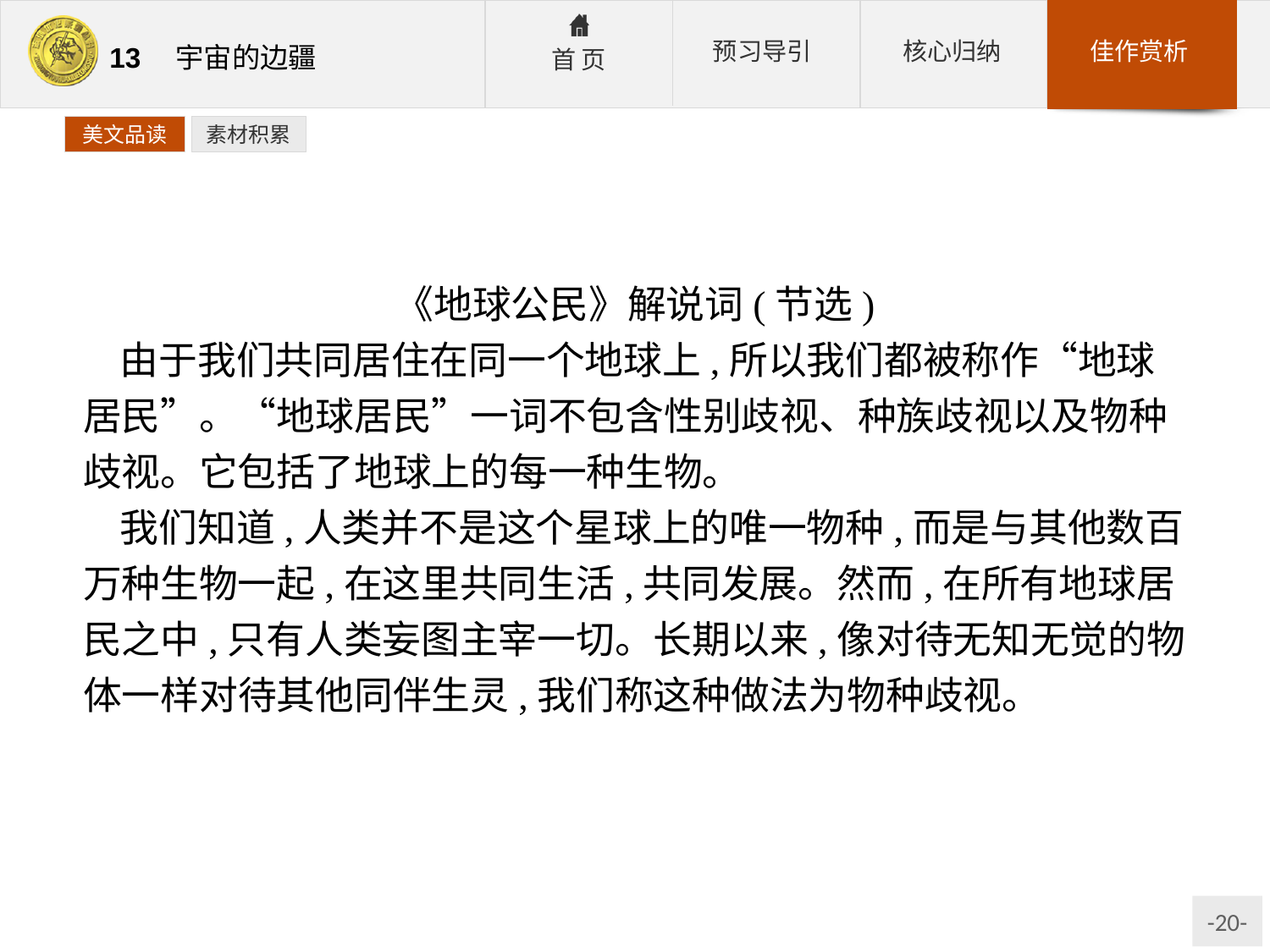

美文品读
素材积累
《地球公民》解说词(节选)
由于我们共同居住在同一个地球上,所以我们都被称作“地球居民”。“地球居民”一词不包含性别歧视、种族歧视以及物种歧视。它包括了地球上的每一种生物。
我们知道,人类并不是这个星球上的唯一物种,而是与其他数百万种生物一起,在这里共同生活,共同发展。然而,在所有地球居民之中,只有人类妄图主宰一切。长期以来,像对待无知无觉的物体一样对待其他同伴生灵,我们称这种做法为物种歧视。